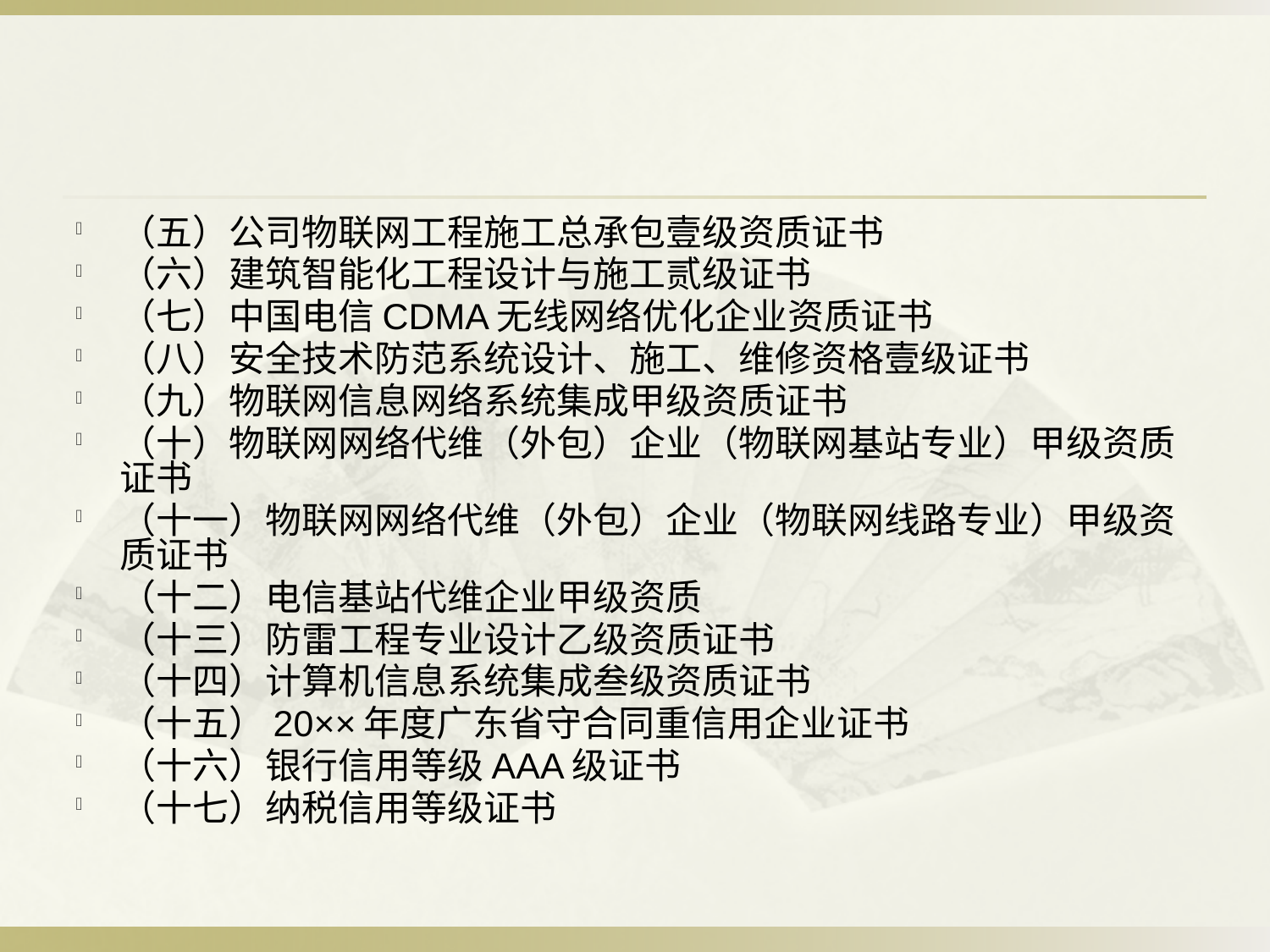

#
（五）公司物联网工程施工总承包壹级资质证书
（六）建筑智能化工程设计与施工贰级证书
（七）中国电信CDMA无线网络优化企业资质证书
（八）安全技术防范系统设计、施工、维修资格壹级证书
（九）物联网信息网络系统集成甲级资质证书
（十）物联网网络代维（外包）企业（物联网基站专业）甲级资质证书
（十一）物联网网络代维（外包）企业（物联网线路专业）甲级资质证书
（十二）电信基站代维企业甲级资质
（十三）防雷工程专业设计乙级资质证书
（十四）计算机信息系统集成叁级资质证书
（十五）20××年度广东省守合同重信用企业证书
（十六）银行信用等级AAA级证书
（十七）纳税信用等级证书